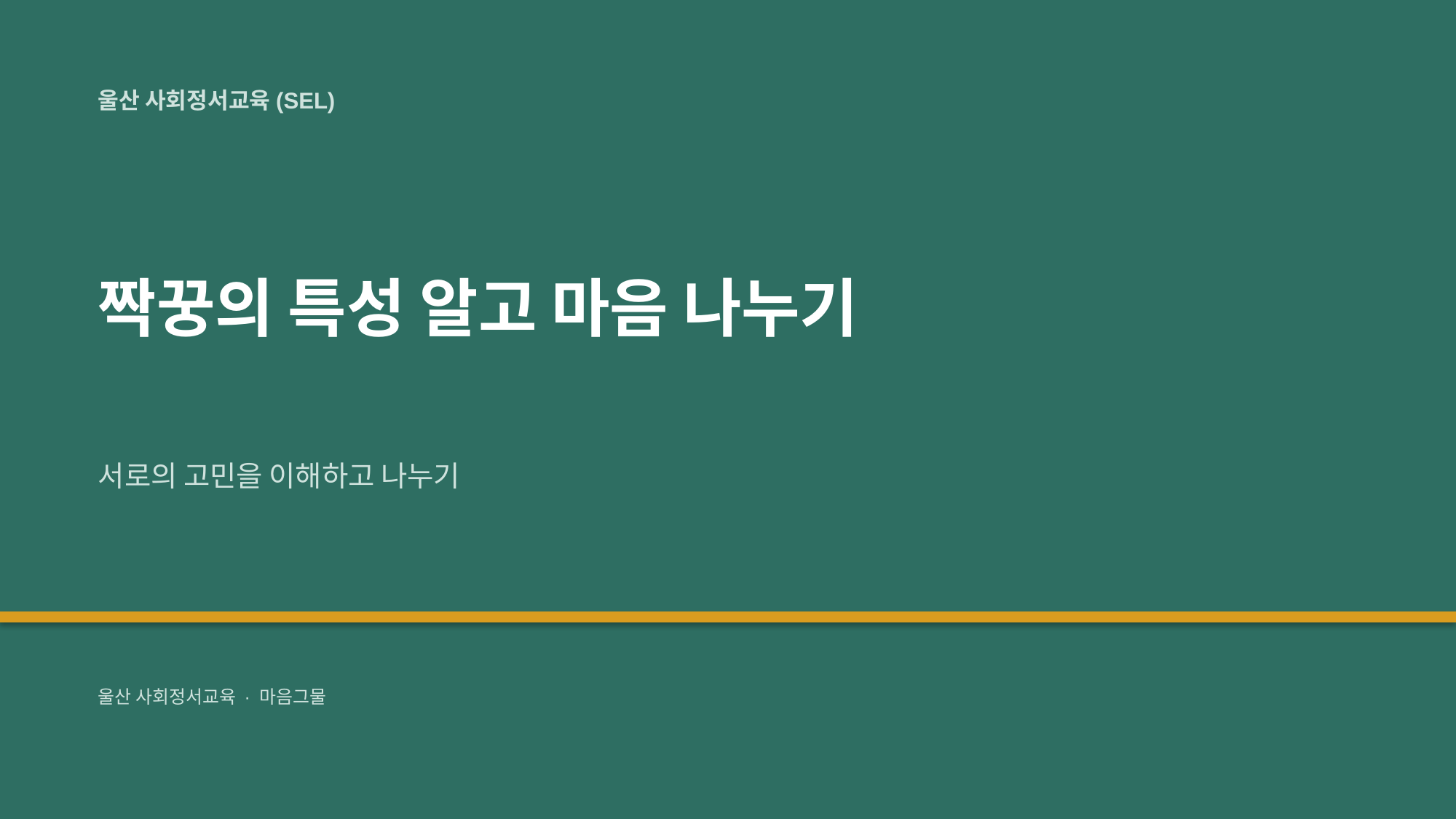

울산 사회정서교육(SEL)
짝꿍의 특성 알고 마음 나누기
서로의 고민을 이해하고 나누기

울산 사회정서교육 · 마음그물